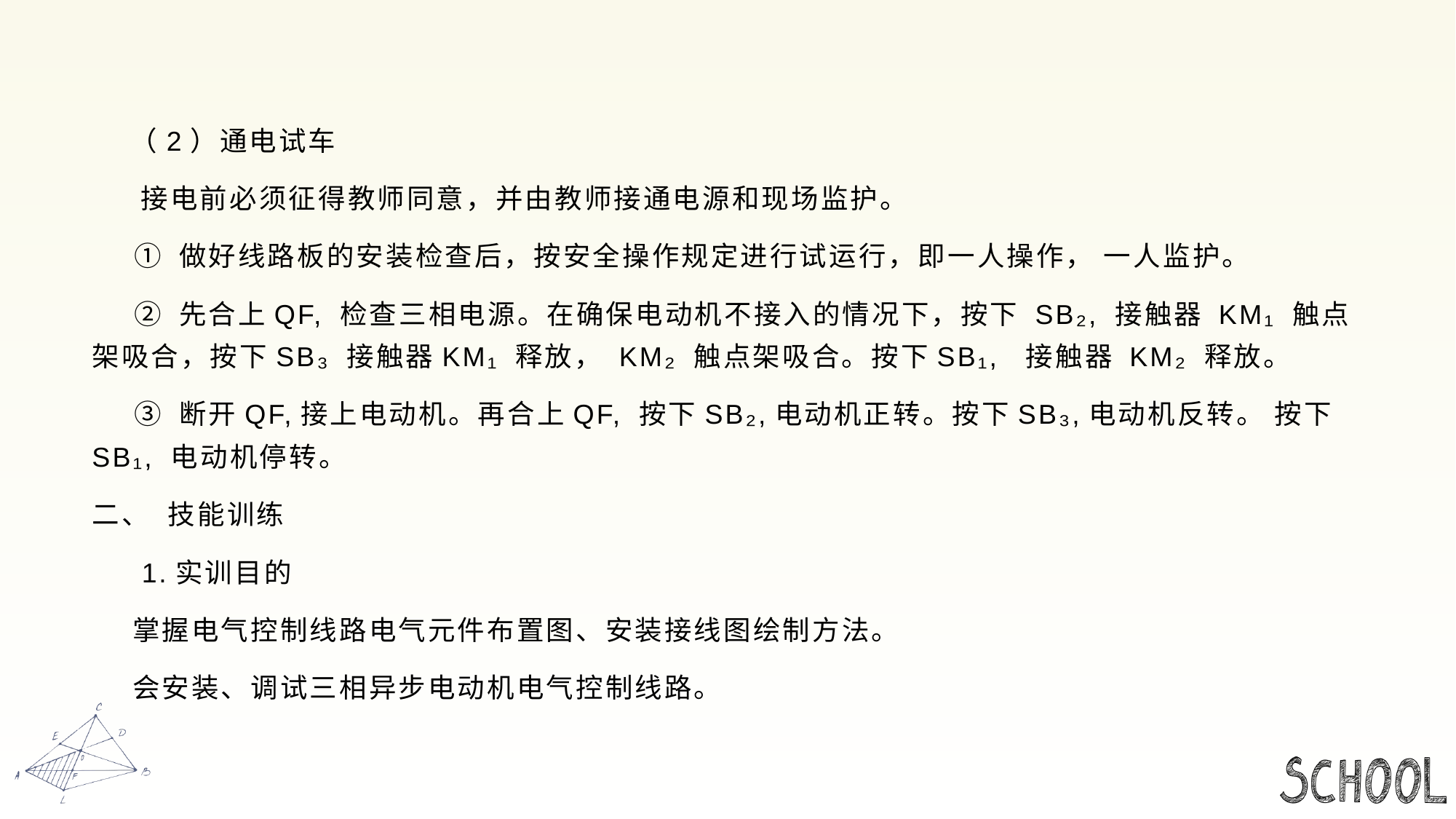

#
    （2）通电试车
     接电前必须征得教师同意，并由教师接通电源和现场监护。
     ① 做好线路板的安装检查后，按安全操作规定进行试运行，即一人操作， 一人监护。
     ② 先合上QF, 检查三相电源。在确保电动机不接入的情况下，按下 SB₂, 接触器 KM₁ 触点架吸合，按下SB₃ 接触器KM₁ 释放， KM₂ 触点架吸合。按下SB₁,  接触器 KM₂ 释放。
     ③ 断开QF,接上电动机。再合上QF, 按下SB₂,电动机正转。按下SB₃,电动机反转。 按下SB₁, 电动机停转。
二、  技能训练
     1.实训目的
    掌握电气控制线路电气元件布置图、安装接线图绘制方法。
    会安装、调试三相异步电动机电气控制线路。